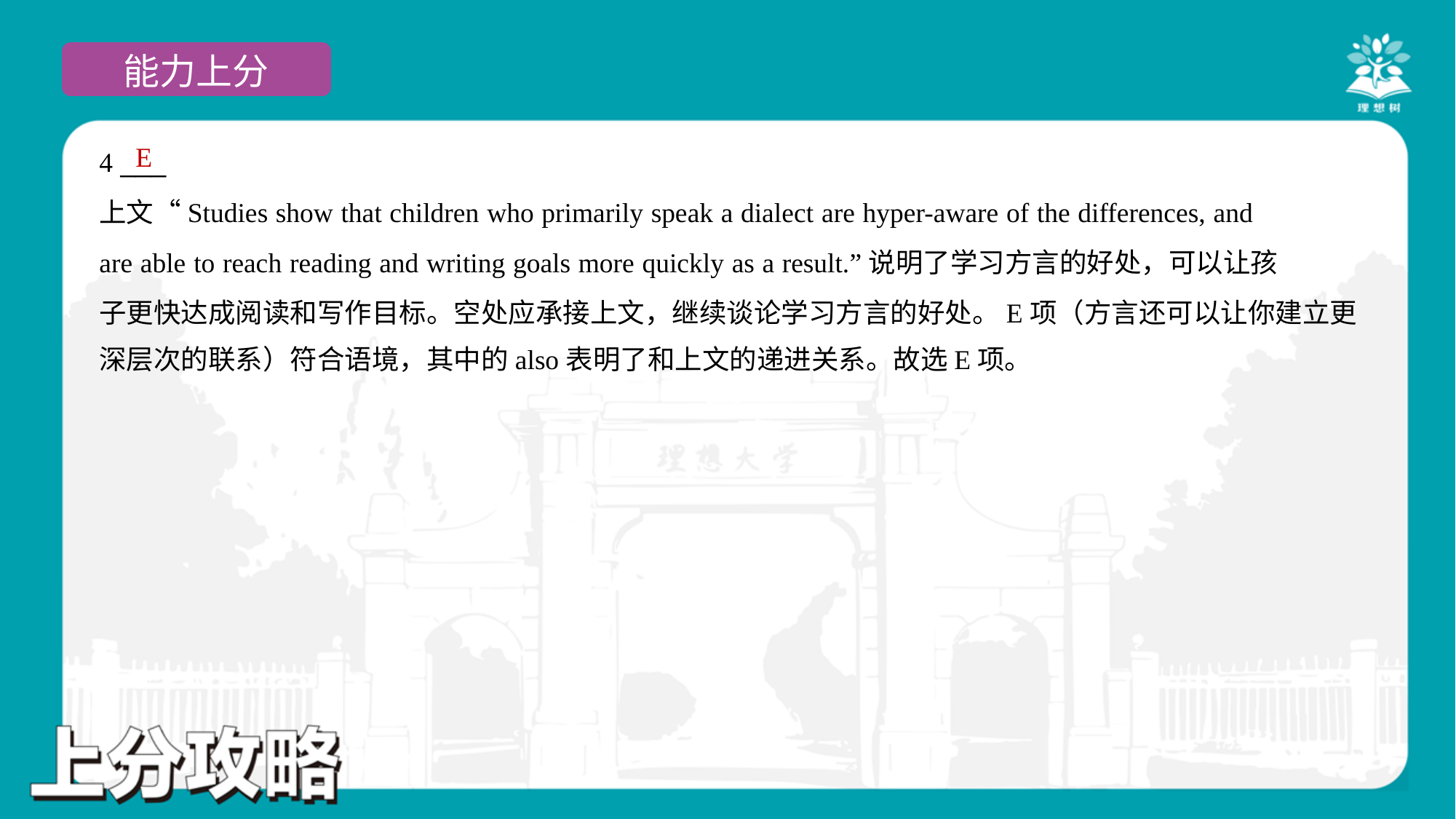

E
4 ___
上文“Studies show that children who primarily speak a dialect are hyper-aware of the differences, and
are able to reach reading and writing goals more quickly as a result.”说明了学习方言的好处，可以让孩
子更快达成阅读和写作目标。空处应承接上文，继续谈论学习方言的好处。E项（方言还可以让你建立更
深层次的联系）符合语境，其中的also表明了和上文的递进关系。故选E项。